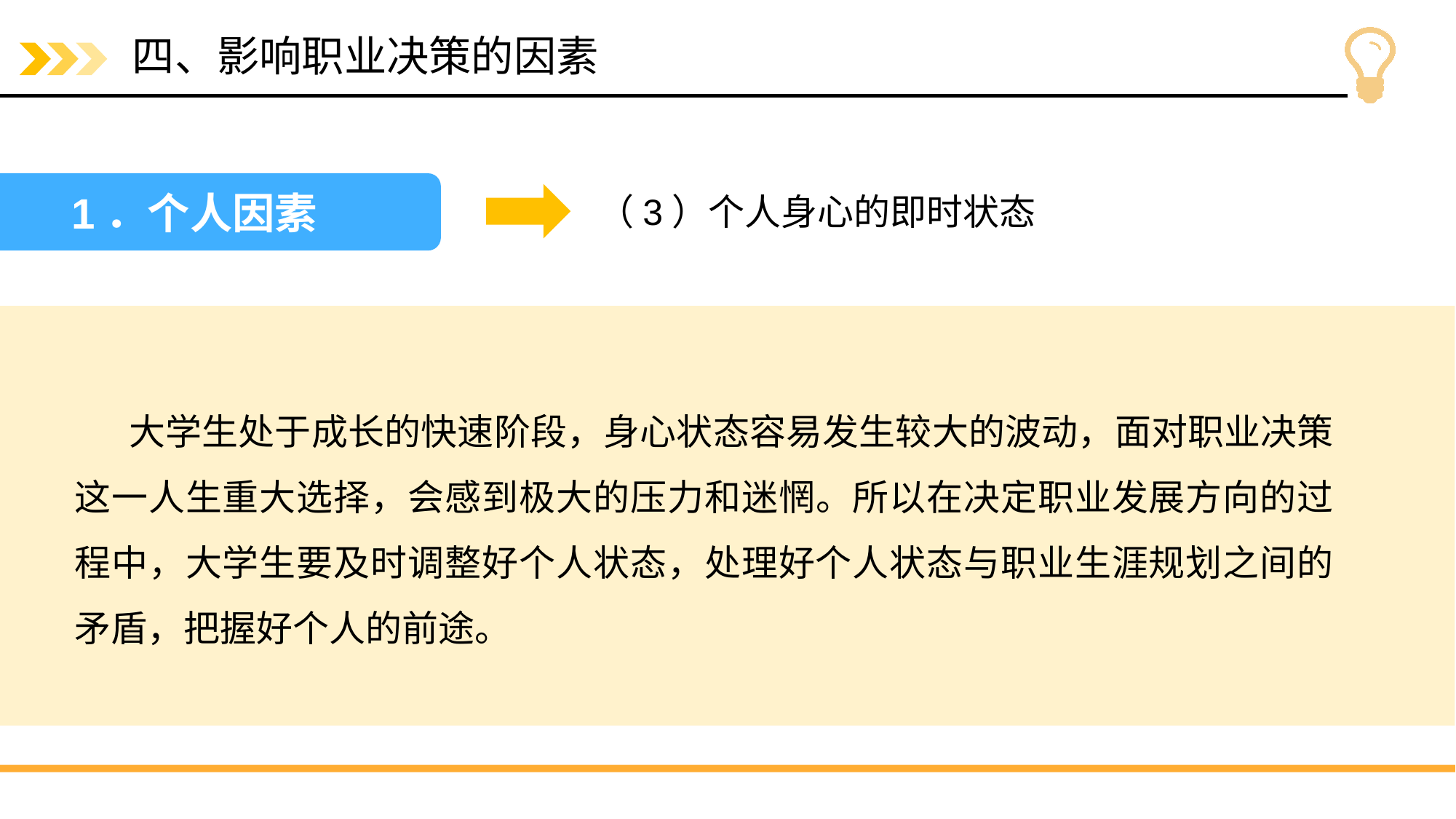

11
# 四、影响职业决策的因素
（3）个人身心的即时状态
1．个人因素

大学生处于成长的快速阶段，身心状态容易发生较大的波动，面对职业决策这一人生重大选择，会感到极大的压力和迷惘。所以在决定职业发展方向的过程中，大学生要及时调整好个人状态，处理好个人状态与职业生涯规划之间的矛盾，把握好个人的前途。